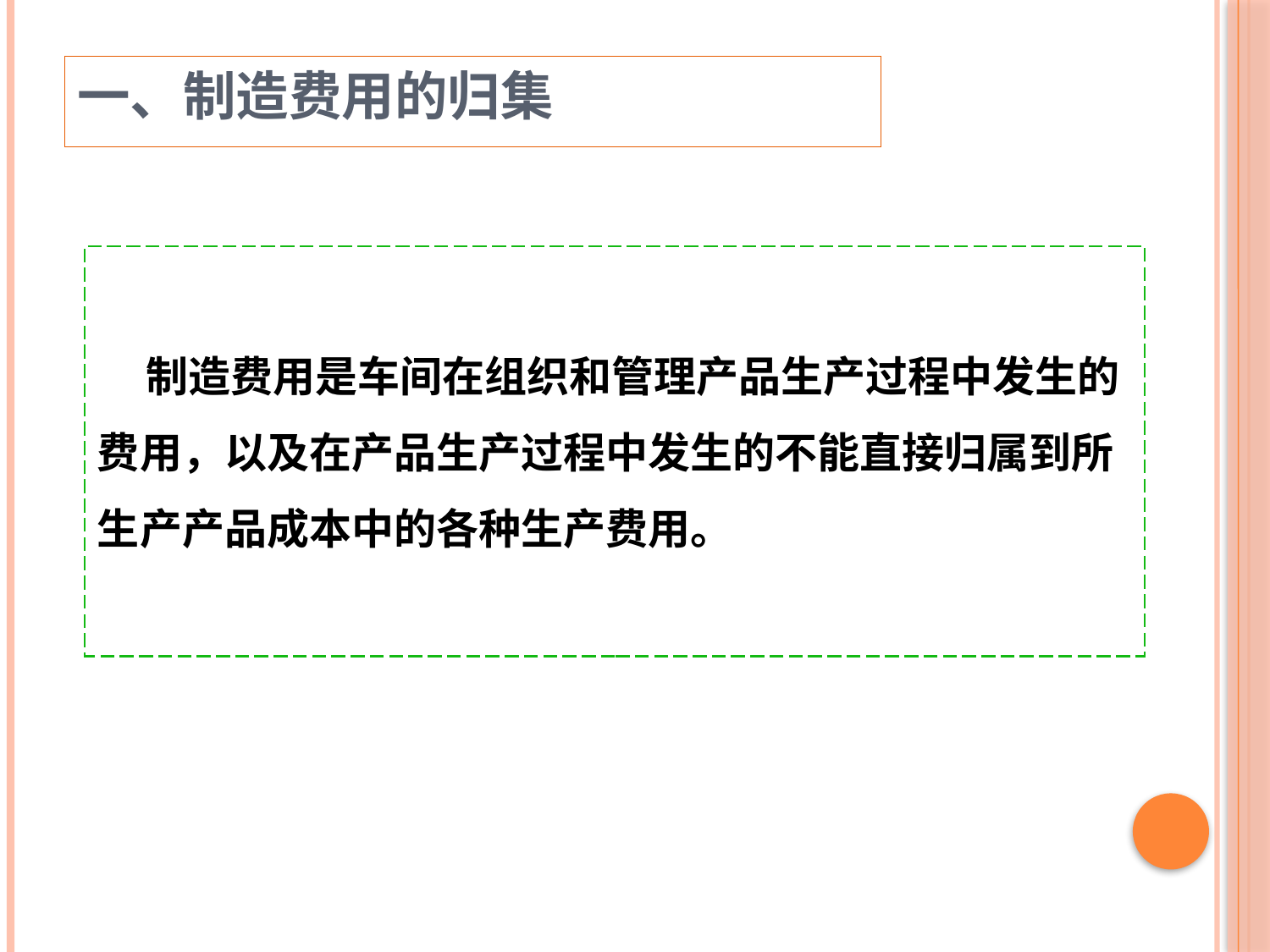

一、制造费用的归集

    制造费用是车间在组织和管理产品生产过程中发生的费用，以及在产品生产过程中发生的不能直接归属到所生产产品成本中的各种生产费用。